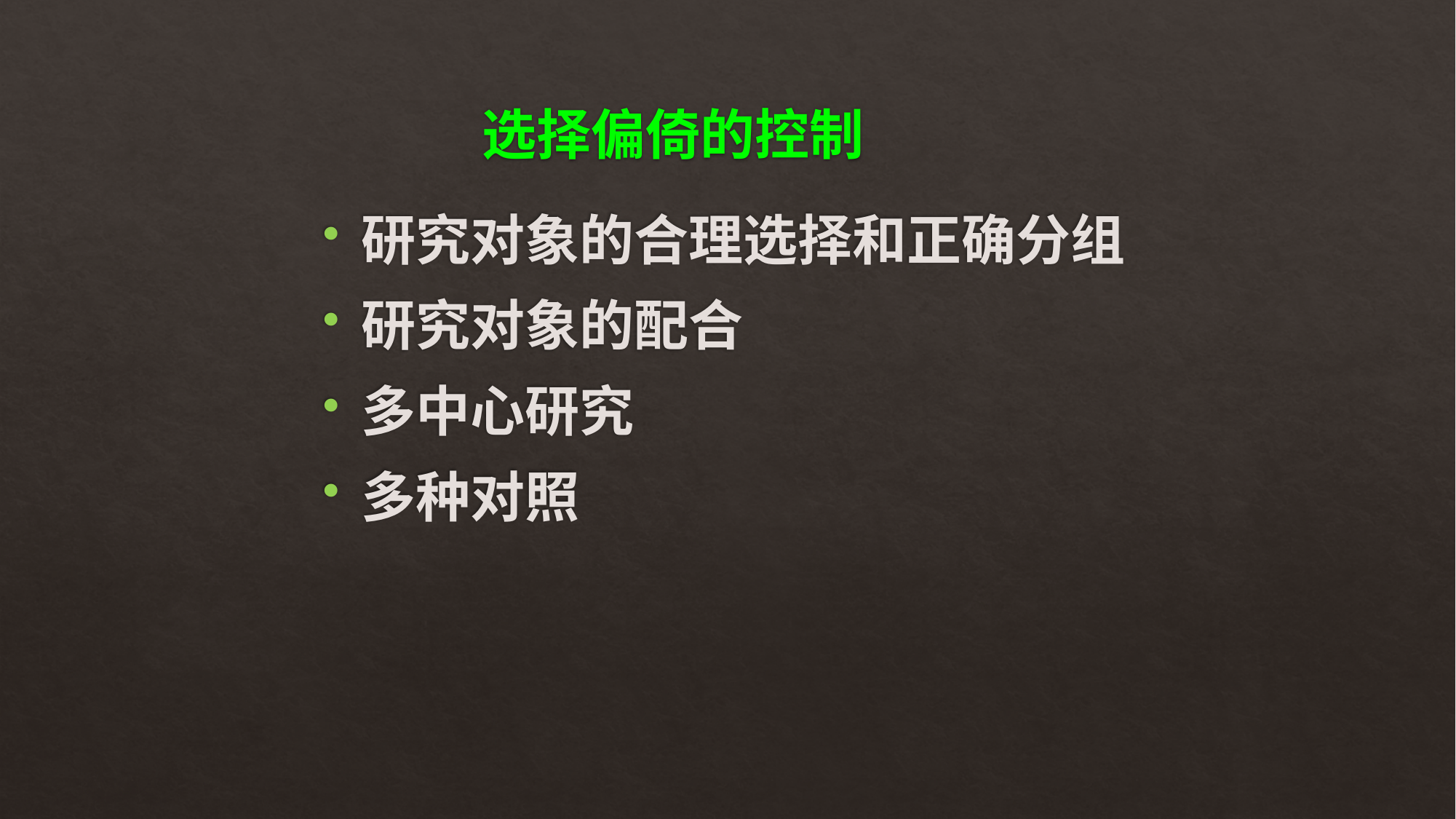

# 选择偏倚的控制
研究对象的合理选择和正确分组
研究对象的配合
多中心研究
多种对照